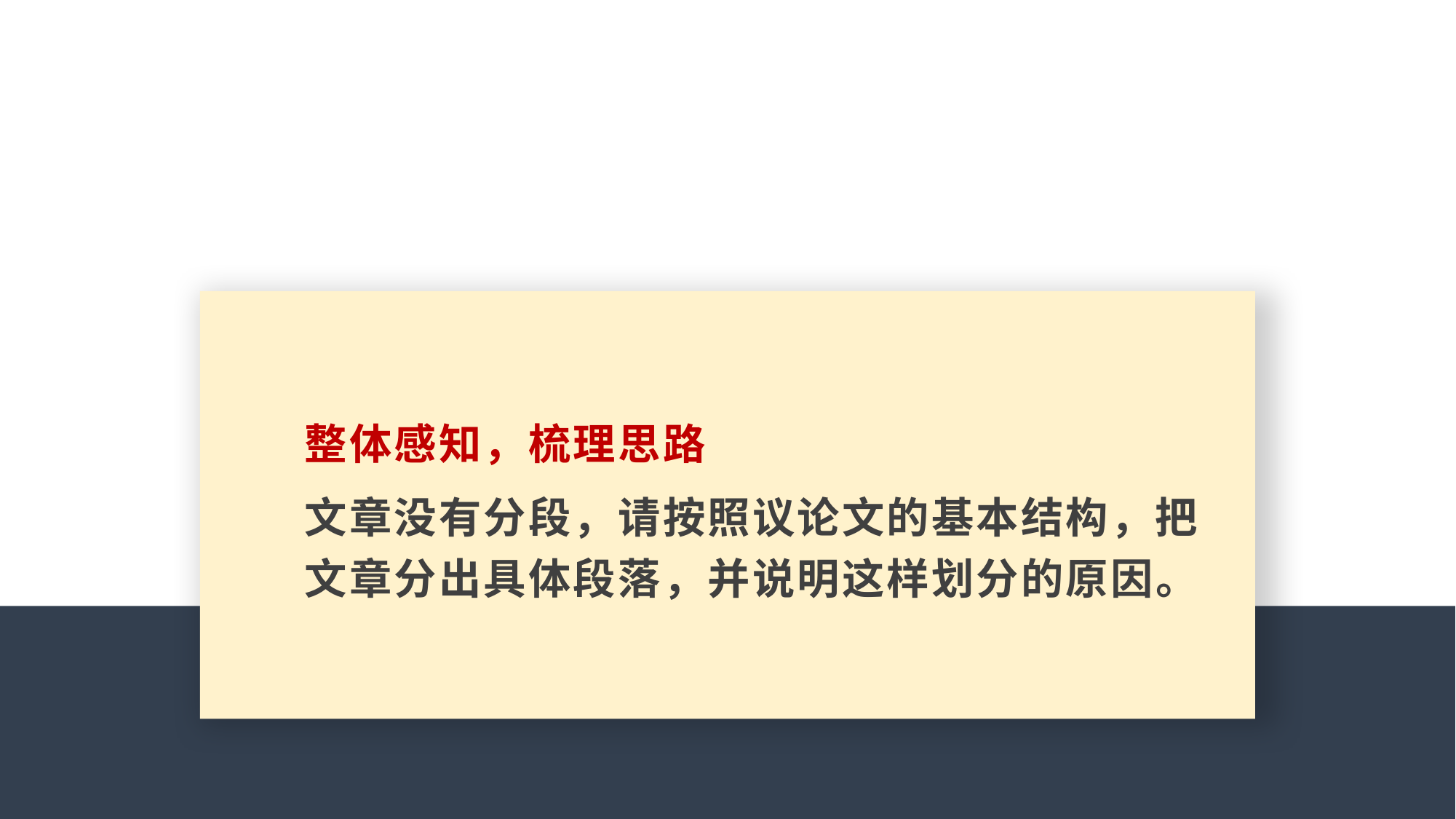

整体感知，梳理思路
文章没有分段，请按照议论文的基本结构，把文章分出具体段落，并说明这样划分的原因。